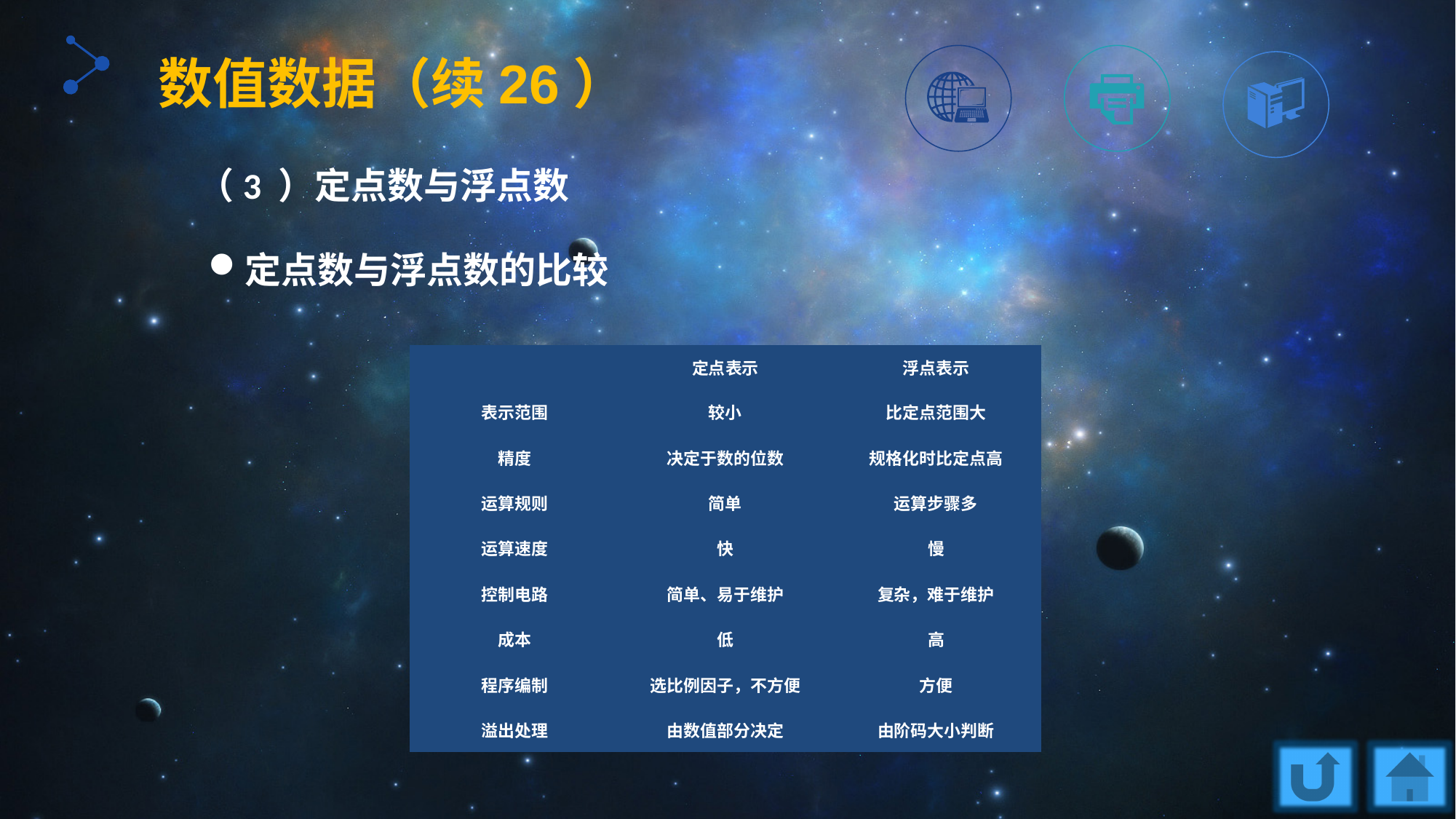

数值数据（续26）

（3 ）定点数与浮点数
定点数与浮点数的比较
|  | 定点表示 | 浮点表示 |
| --- | --- | --- |
| 表示范围 | 较小 | 比定点范围大 |
| 精度 | 决定于数的位数 | 规格化时比定点高 |
| 运算规则 | 简单 | 运算步骤多 |
| 运算速度 | 快 | 慢 |
| 控制电路 | 简单、易于维护 | 复杂，难于维护 |
| 成本 | 低 | 高 |
| 程序编制 | 选比例因子，不方便 | 方便 |
| 溢出处理 | 由数值部分决定 | 由阶码大小判断 |